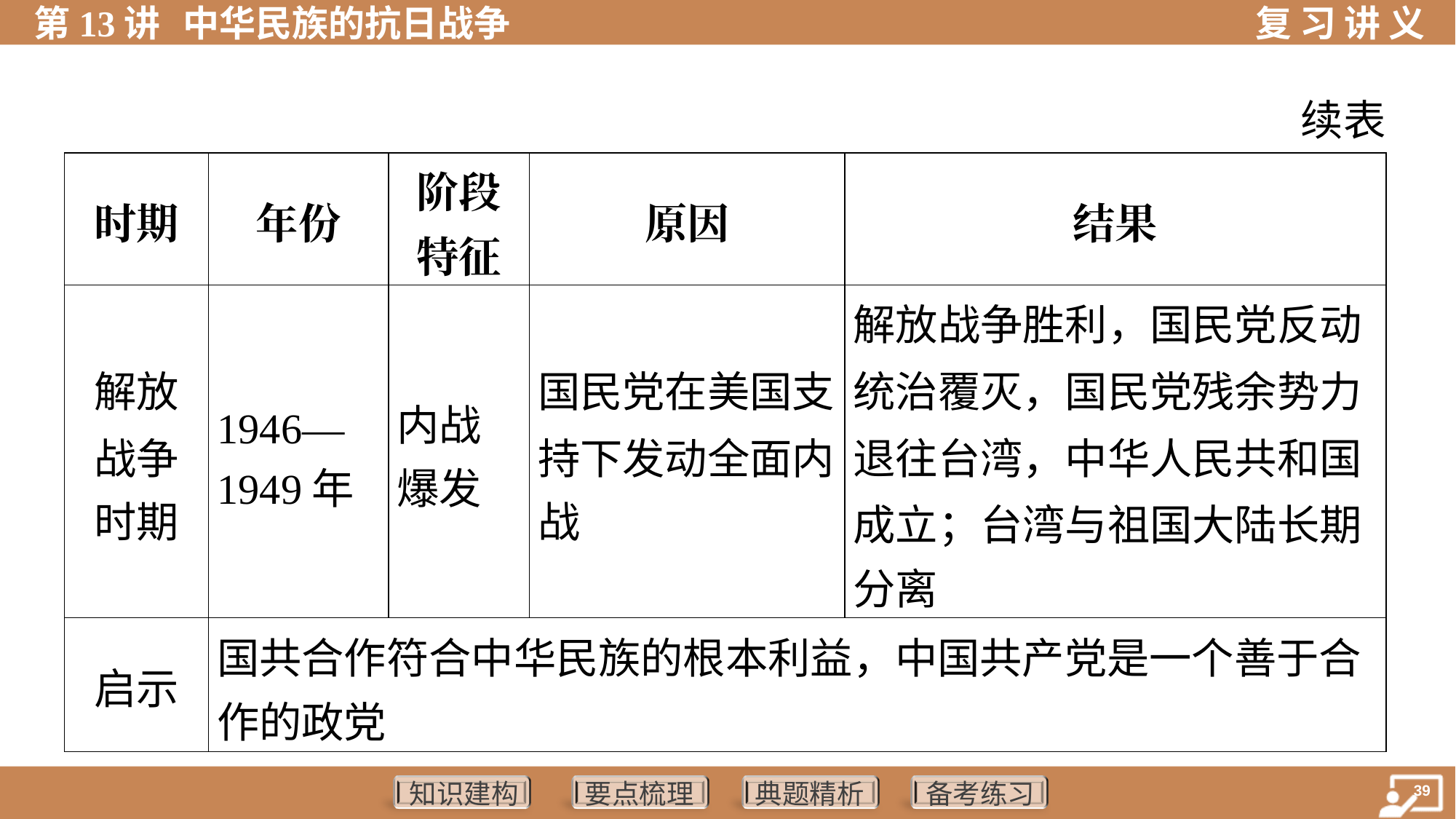

续表
| 时期 | 年份 | 阶段 特征 | 原因 | 结果 |
| --- | --- | --- | --- | --- |
| 解放 战争 时期 | 1946— 1949年 | 内战 爆发 | 国民党在美国支 持下发动全面内 战 | 解放战争胜利，国民党反动 统治覆灭，国民党残余势力 退往台湾，中华人民共和国 成立；台湾与祖国大陆长期 分离 |
| 启示 | 国共合作符合中华民族的根本利益，中国共产党是一个善于合 作的政党 |  |  |  |